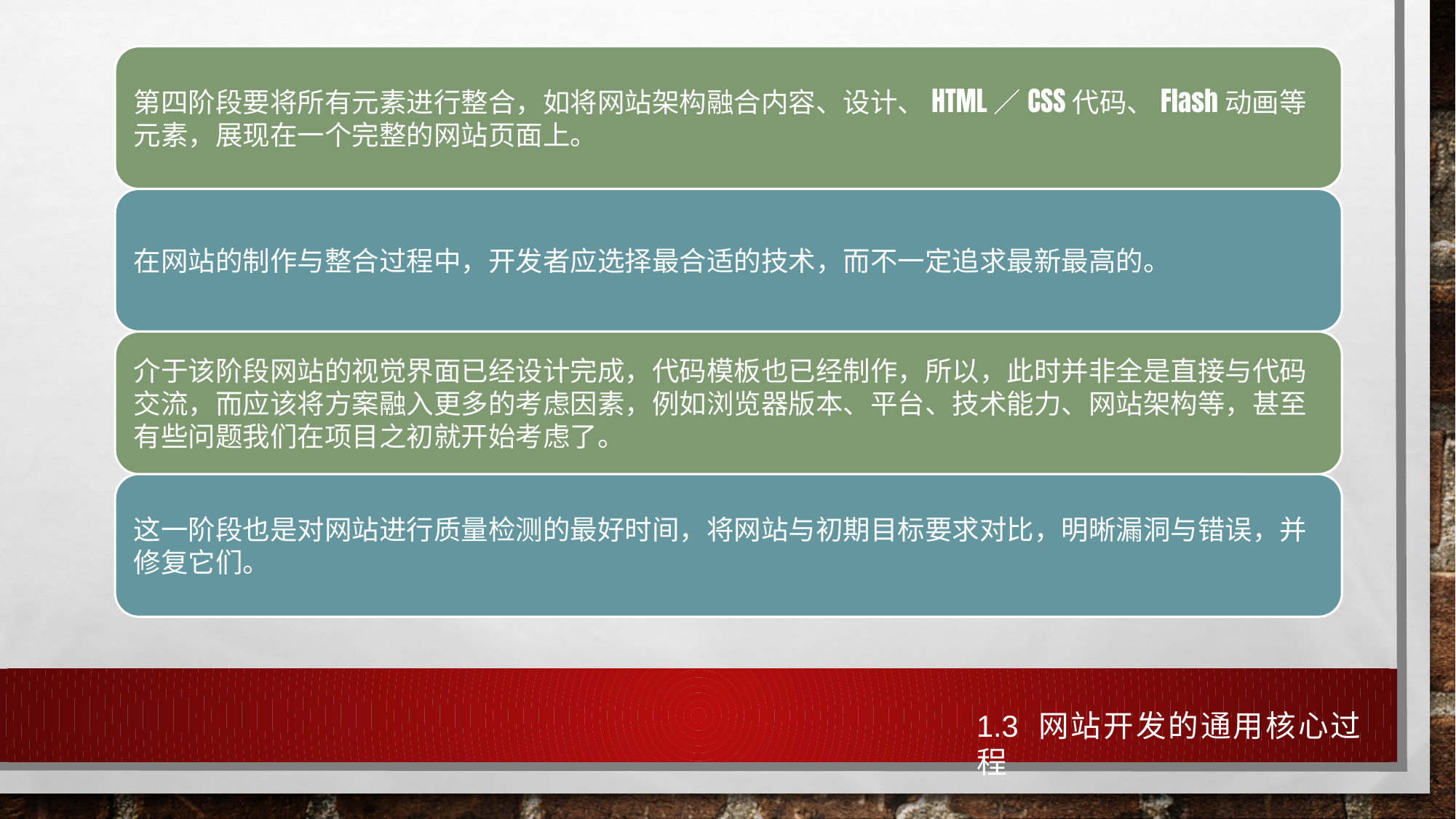

第四阶段要将所有元素进行整合，如将网站架构融合内容、设计、HTML／CSS代码、Flash动画等元素，展现在一个完整的网站页面上。
在网站的制作与整合过程中，开发者应选择最合适的技术，而不一定追求最新最高的。
介于该阶段网站的视觉界面已经设计完成，代码模板也已经制作，所以，此时并非全是直接与代码交流，而应该将方案融入更多的考虑因素，例如浏览器版本、平台、技术能力、网站架构等，甚至有些问题我们在项目之初就开始考虑了。
这一阶段也是对网站进行质量检测的最好时间，将网站与初期目标要求对比，明晰漏洞与错误，并修复它们。
1.3 网站开发的通用核心过程